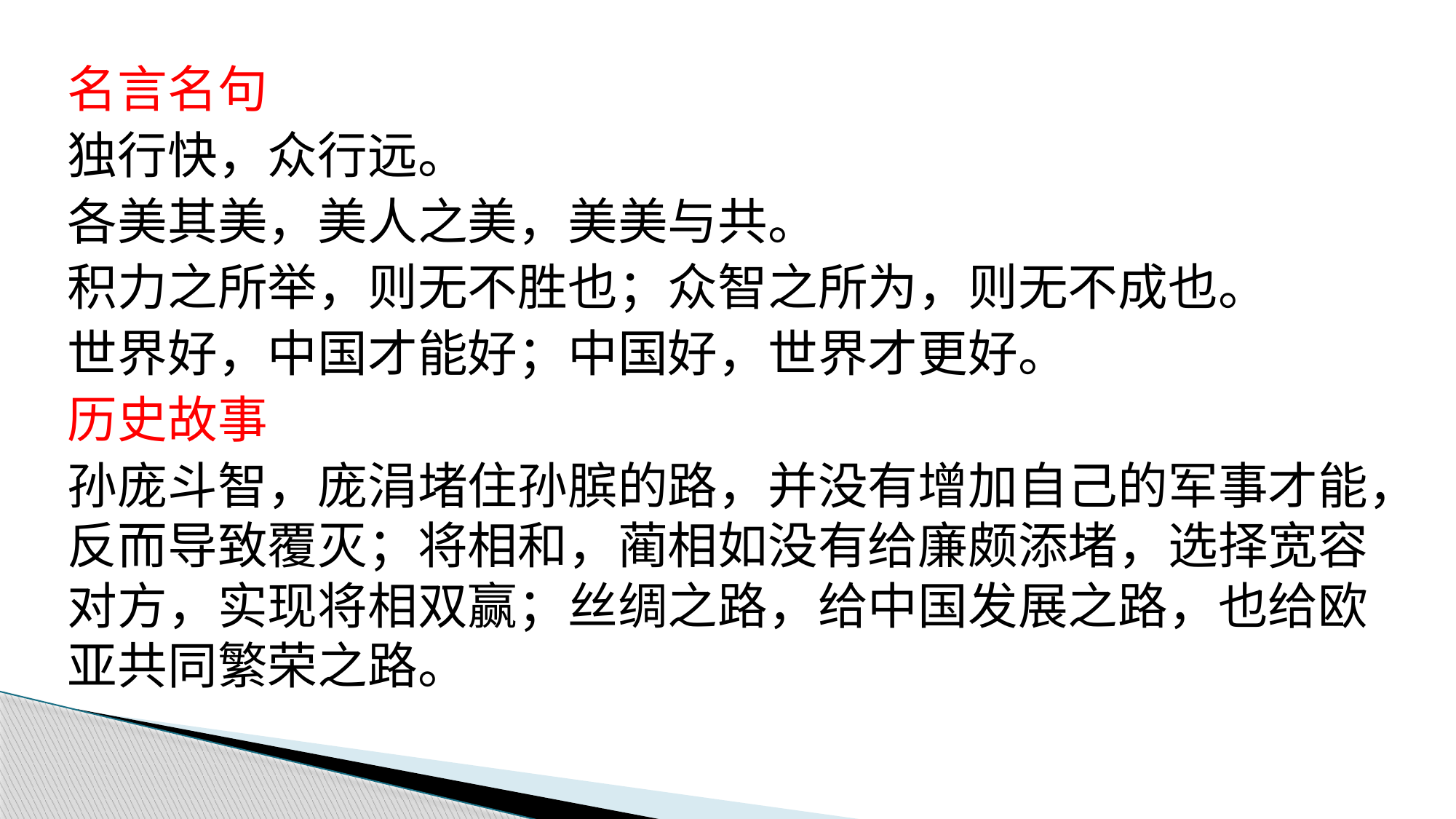

名言名句
独行快，众行远。
各美其美，美人之美，美美与共。
积力之所举，则无不胜也；众智之所为，则无不成也。
世界好，中国才能好；中国好，世界才更好。
历史故事
孙庞斗智，庞涓堵住孙膑的路，并没有增加自己的军事才能，反而导致覆灭；将相和，蔺相如没有给廉颇添堵，选择宽容对方，实现将相双赢；丝绸之路，给中国发展之路，也给欧亚共同繁荣之路。